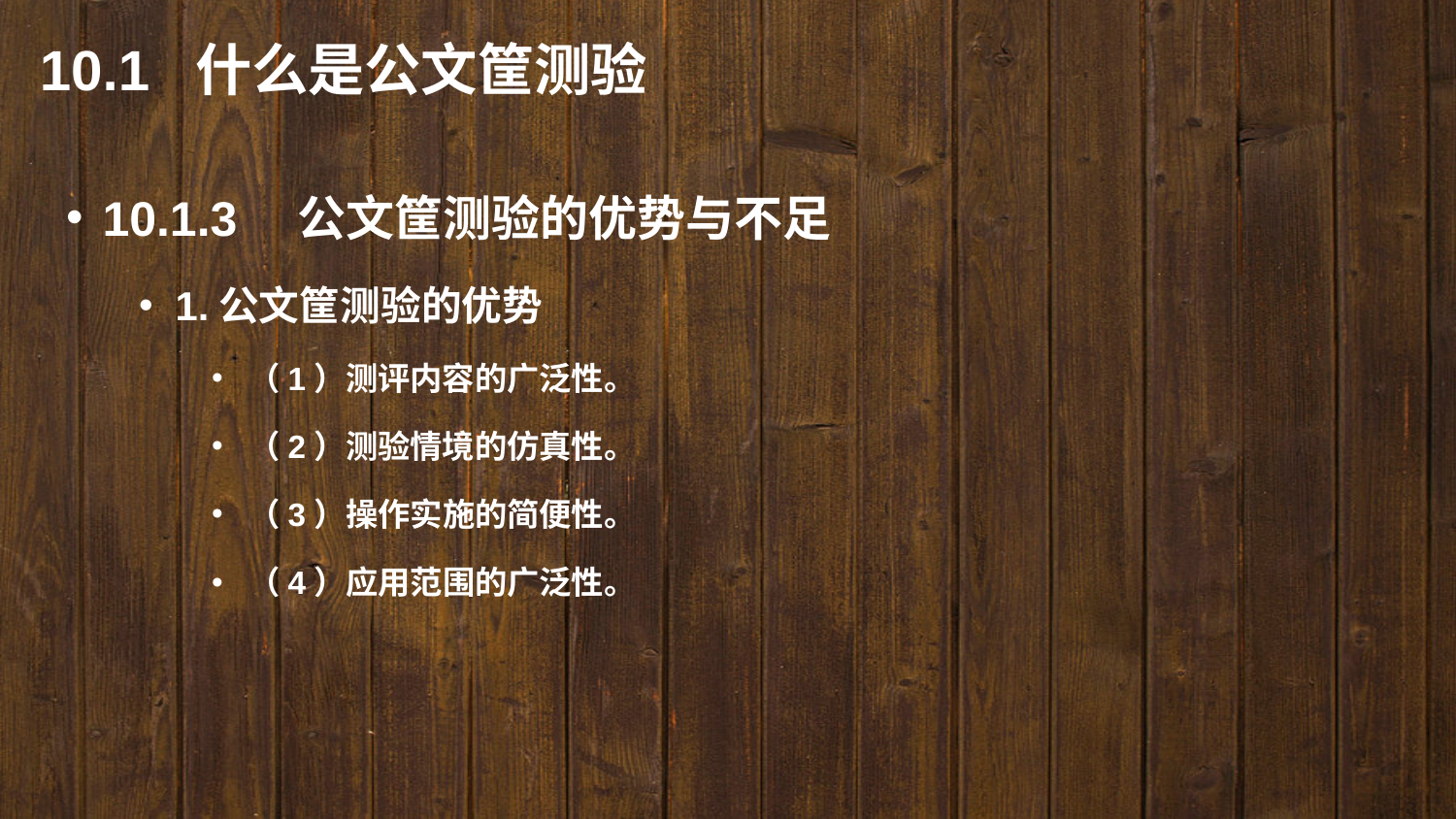

10.1  什么是公文筐测验
10.1.3　公文筐测验的优势与不足
1.公文筐测验的优势
（1）测评内容的广泛性。
（2）测验情境的仿真性。
（3）操作实施的简便性。
（4）应用范围的广泛性。